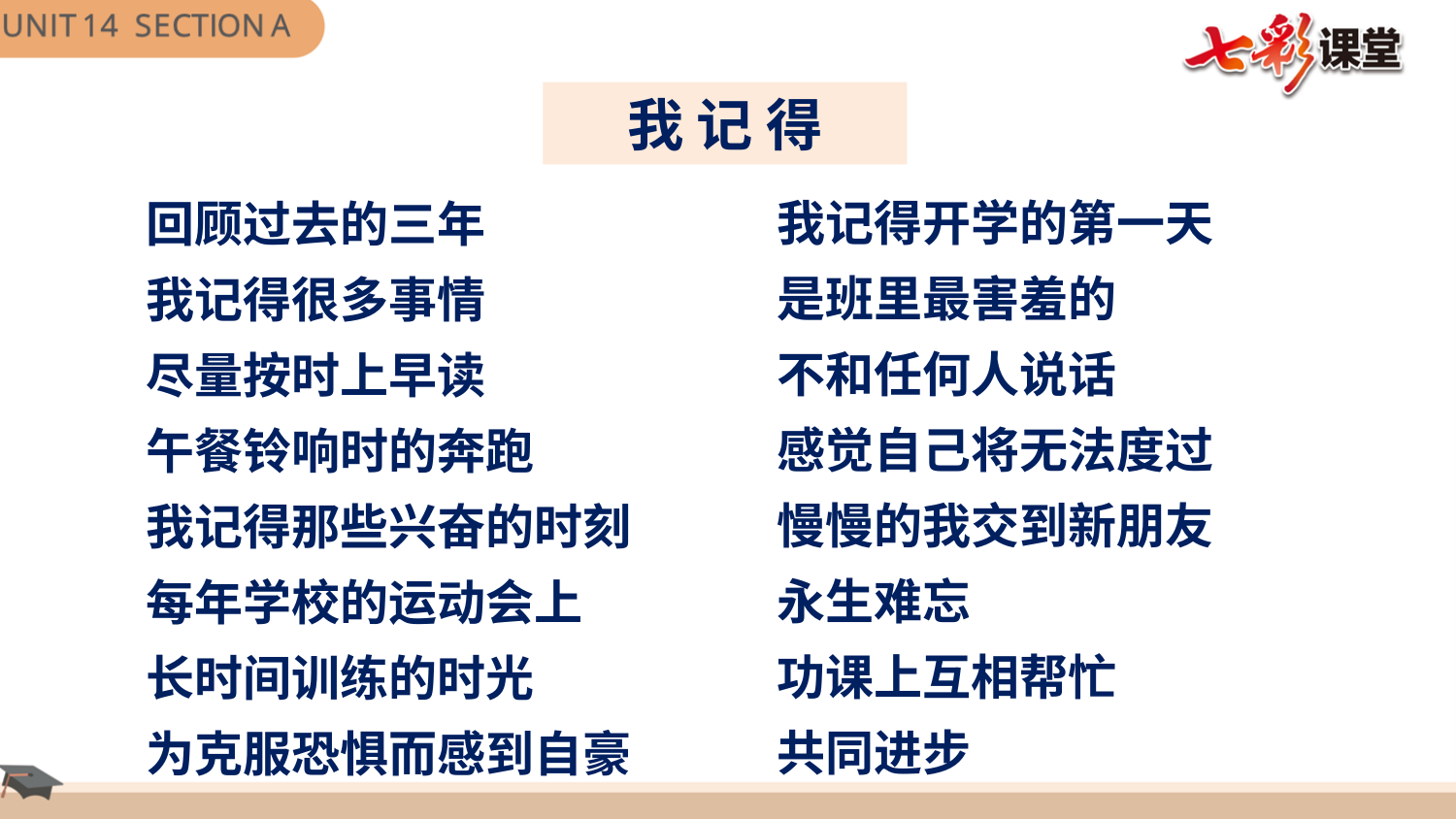

我 记 得
我记得开学的第一天
是班里最害羞的
不和任何人说话
感觉自己将无法度过
慢慢的我交到新朋友
永生难忘
功课上互相帮忙
共同进步
回顾过去的三年
我记得很多事情
尽量按时上早读
午餐铃响时的奔跑
我记得那些兴奋的时刻
每年学校的运动会上
长时间训练的时光
为克服恐惧而感到自豪